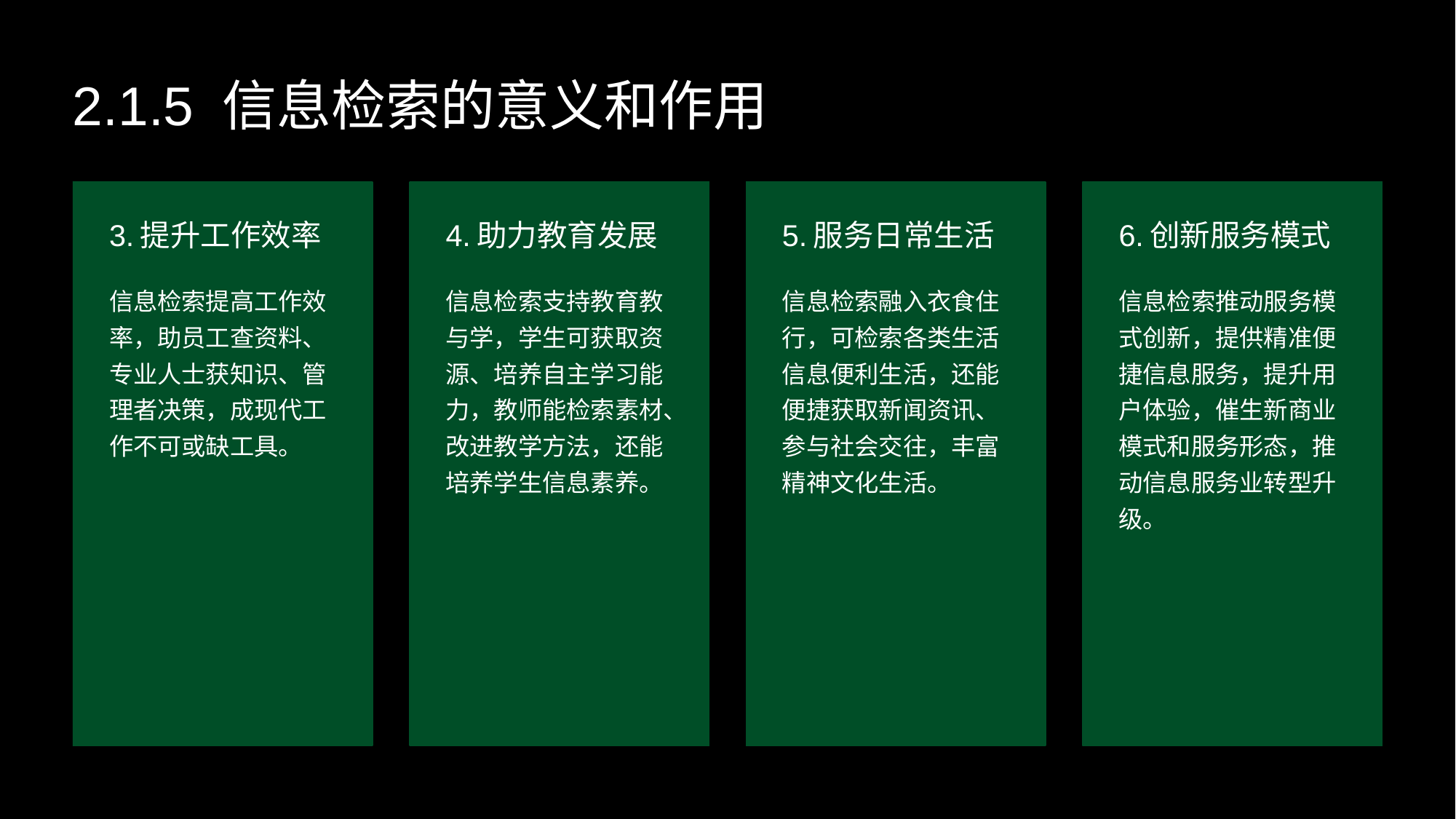

2.1.5 信息检索的意义和作用

3.提升工作效率
4.助力教育发展
5.服务日常生活
6.创新服务模式
信息检索提高工作效率，助员工查资料、专业人士获知识、管理者决策，成现代工作不可或缺工具。
信息检索支持教育教与学，学生可获取资源、培养自主学习能力，教师能检索素材、改进教学方法，还能培养学生信息素养。
信息检索融入衣食住行，可检索各类生活信息便利生活，还能便捷获取新闻资讯、参与社会交往，丰富精神文化生活。
信息检索推动服务模式创新，提供精准便捷信息服务，提升用户体验，催生新商业模式和服务形态，推动信息服务业转型升级。